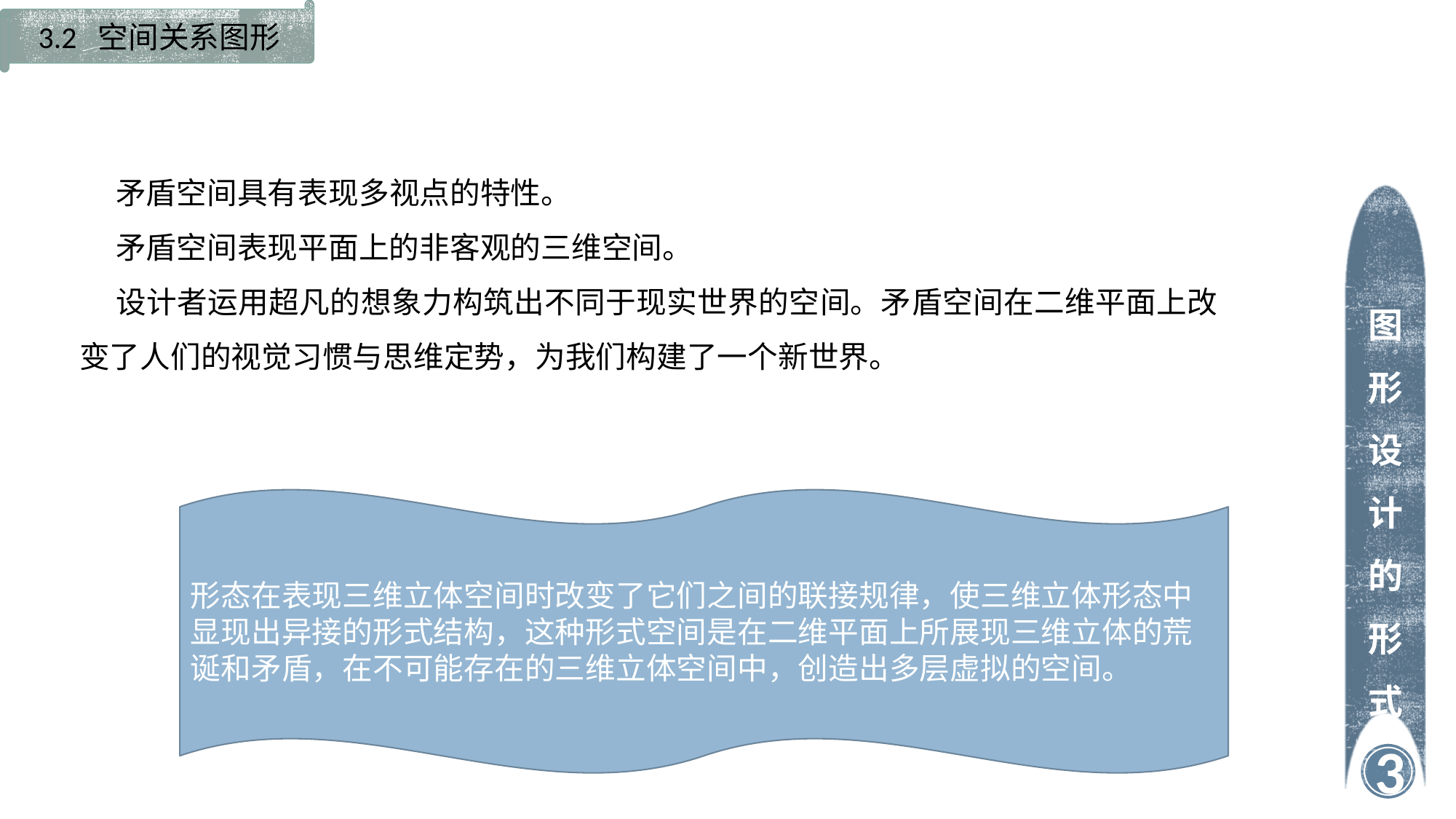

3.2  空间关系图形
矛盾空间具有表现多视点的特性。
矛盾空间表现平面上的非客观的三维空间。
设计者运用超凡的想象力构筑出不同于现实世界的空间。矛盾空间在二维平面上改变了人们的视觉习惯与思维定势，为我们构建了一个新世界。
图形设计的形式
形态在表现三维立体空间时改变了它们之间的联接规律，使三维立体形态中显现出异接的形式结构，这种形式空间是在二维平面上所展现三维立体的荒诞和矛盾，在不可能存在的三维立体空间中，创造出多层虚拟的空间。
3